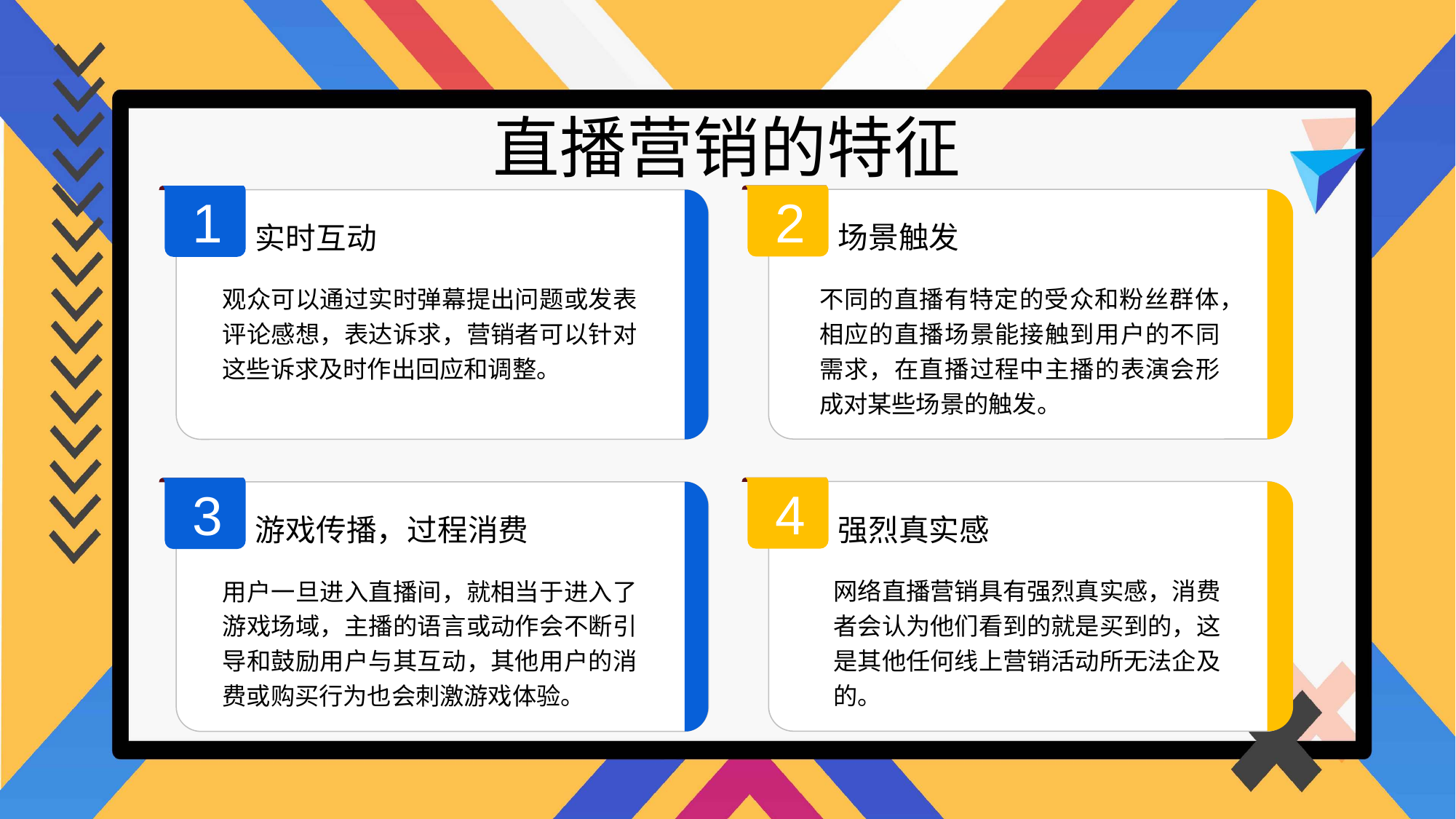

直播营销的特征
2
1

场景触发
实时互动
不同的直播有特定的受众和粉丝群体，相应的直播场景能接触到用户的不同需求，在直播过程中主播的表演会形成对某些场景的触发。
观众可以通过实时弹幕提出问题或发表评论感想，表达诉求，营销者可以针对这些诉求及时作出回应和调整。
4
3

强烈真实感
游戏传播，过程消费
网络直播营销具有强烈真实感，消费者会认为他们看到的就是买到的，这是其他任何线上营销活动所无法企及的。
用户一旦进入直播间，就相当于进入了游戏场域，主播的语言或动作会不断引导和鼓励用户与其互动，其他用户的消费或购买行为也会刺激游戏体验。